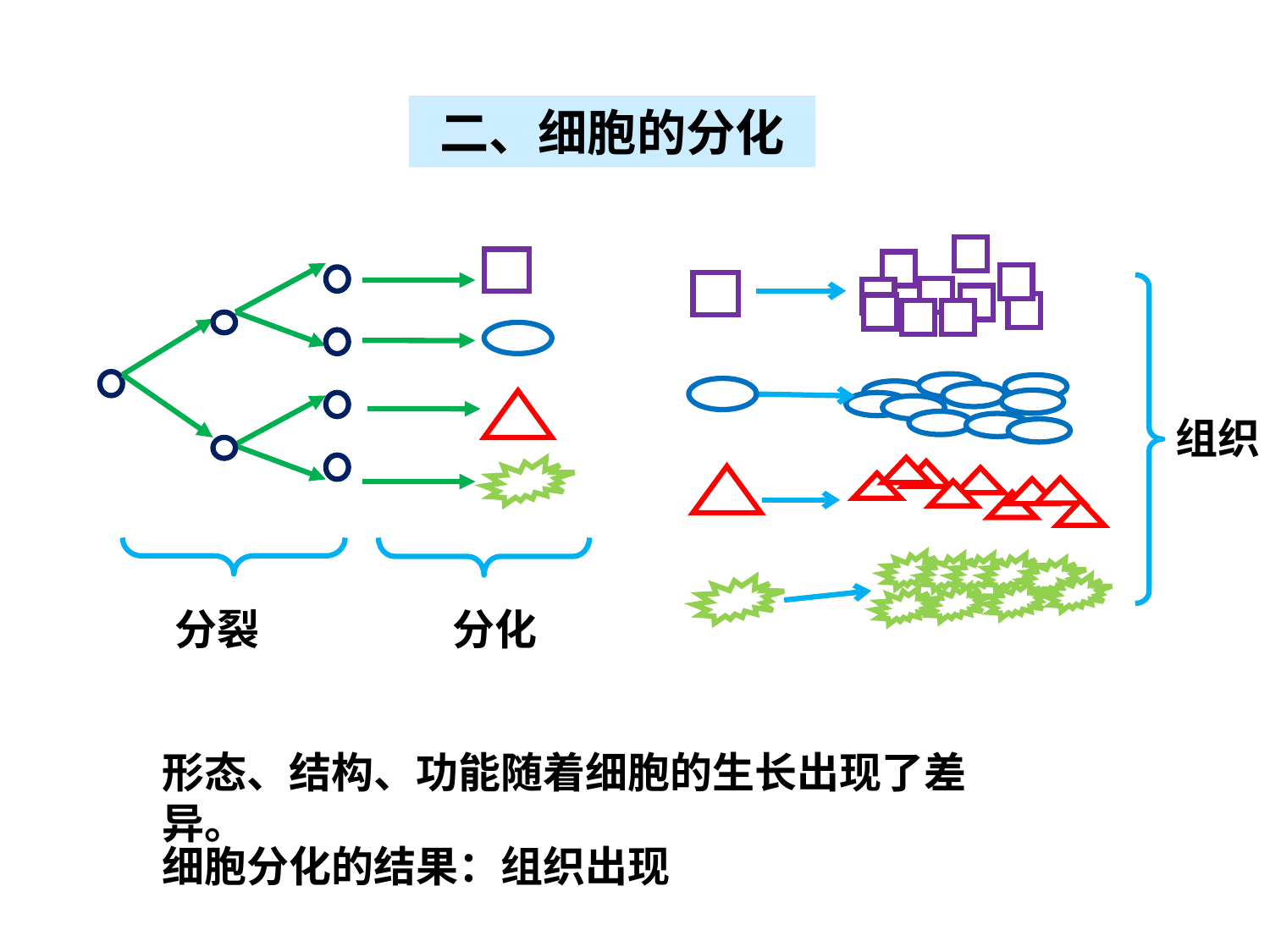

二、细胞的分化

组织

分裂
分化
形态、结构、功能随着细胞的生长出现了差异。
细胞分化的结果：组织出现